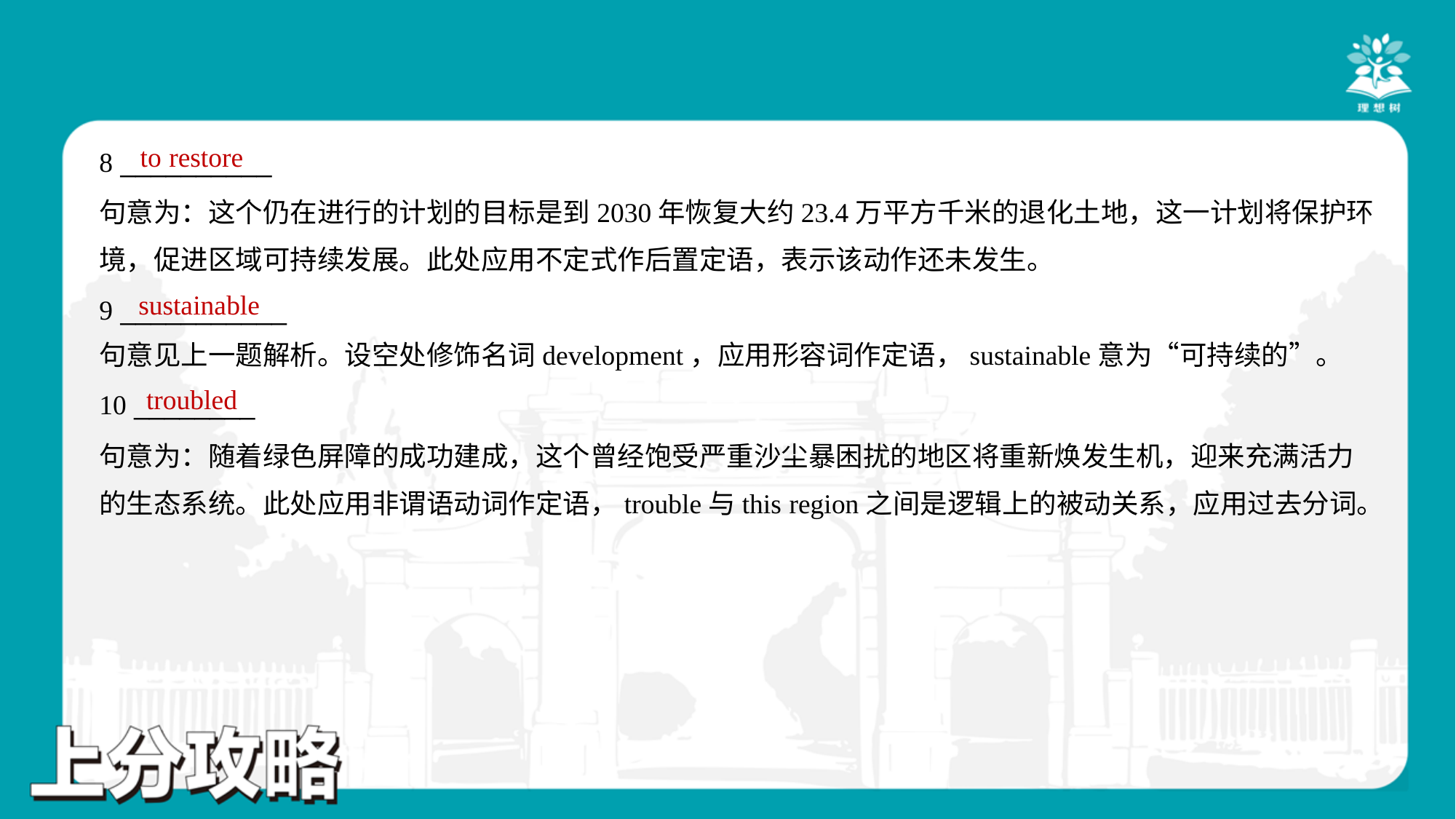

to restore
8 __________
句意为：这个仍在进行的计划的目标是到2030年恢复大约23.4万平方千米的退化土地，这一计划将保护环
境，促进区域可持续发展。此处应用不定式作后置定语，表示该动作还未发生。
sustainable
9 ___________
句意见上一题解析。设空处修饰名词development，应用形容词作定语，sustainable意为“可持续的”。
troubled
10 ________
句意为：随着绿色屏障的成功建成，这个曾经饱受严重沙尘暴困扰的地区将重新焕发生机，迎来充满活力
的生态系统。此处应用非谓语动词作定语，trouble与this region之间是逻辑上的被动关系，应用过去分词。